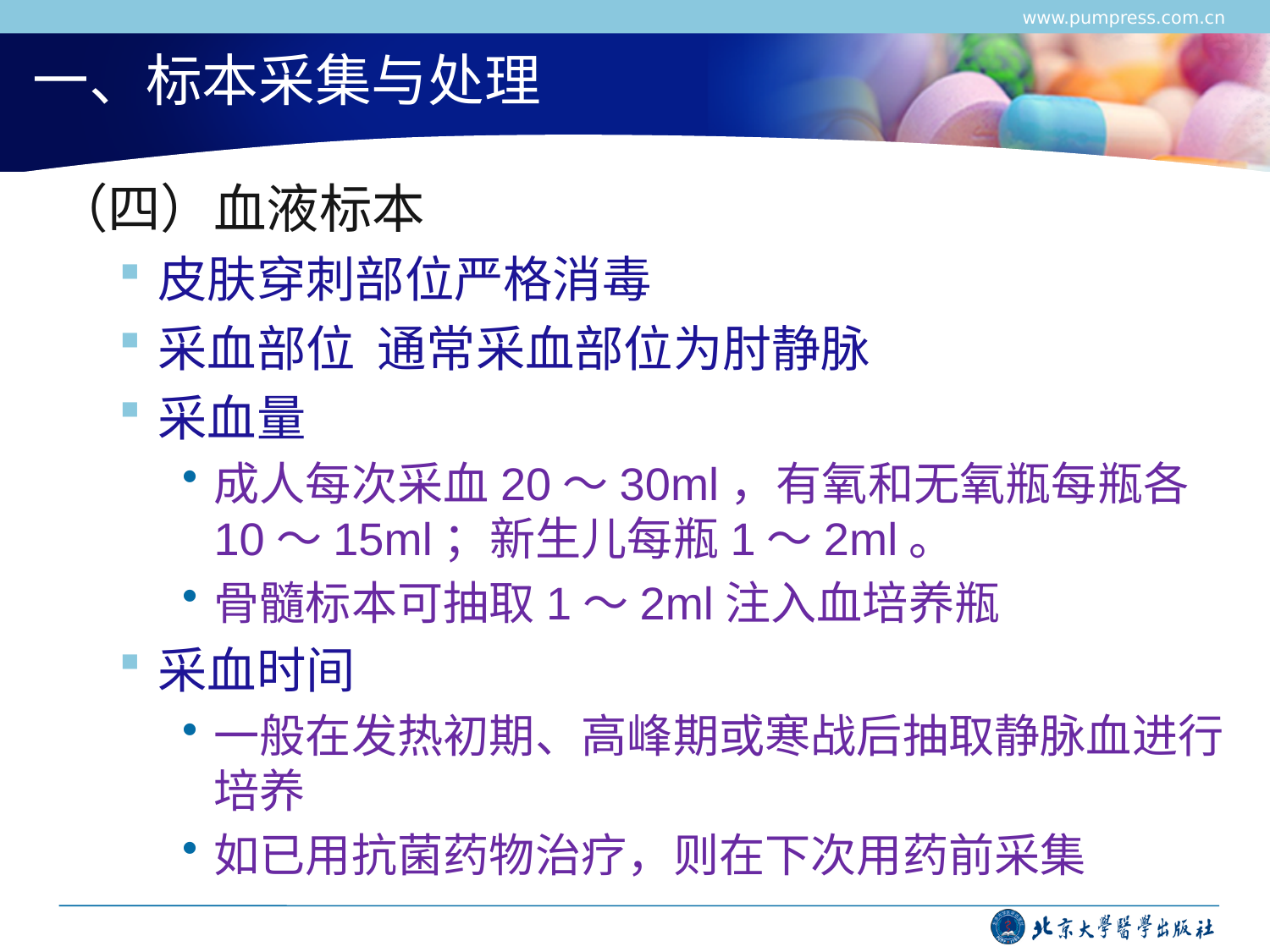

www.pumpress.com.cn
# 一、标本采集与处理
（四）血液标本
皮肤穿刺部位严格消毒
采血部位  通常采血部位为肘静脉
采血量
成人每次采血20～30ml，有氧和无氧瓶每瓶各10～15ml；新生儿每瓶1～2ml。
骨髓标本可抽取1～2ml注入血培养瓶
采血时间
一般在发热初期、高峰期或寒战后抽取静脉血进行培养
如已用抗菌药物治疗，则在下次用药前采集